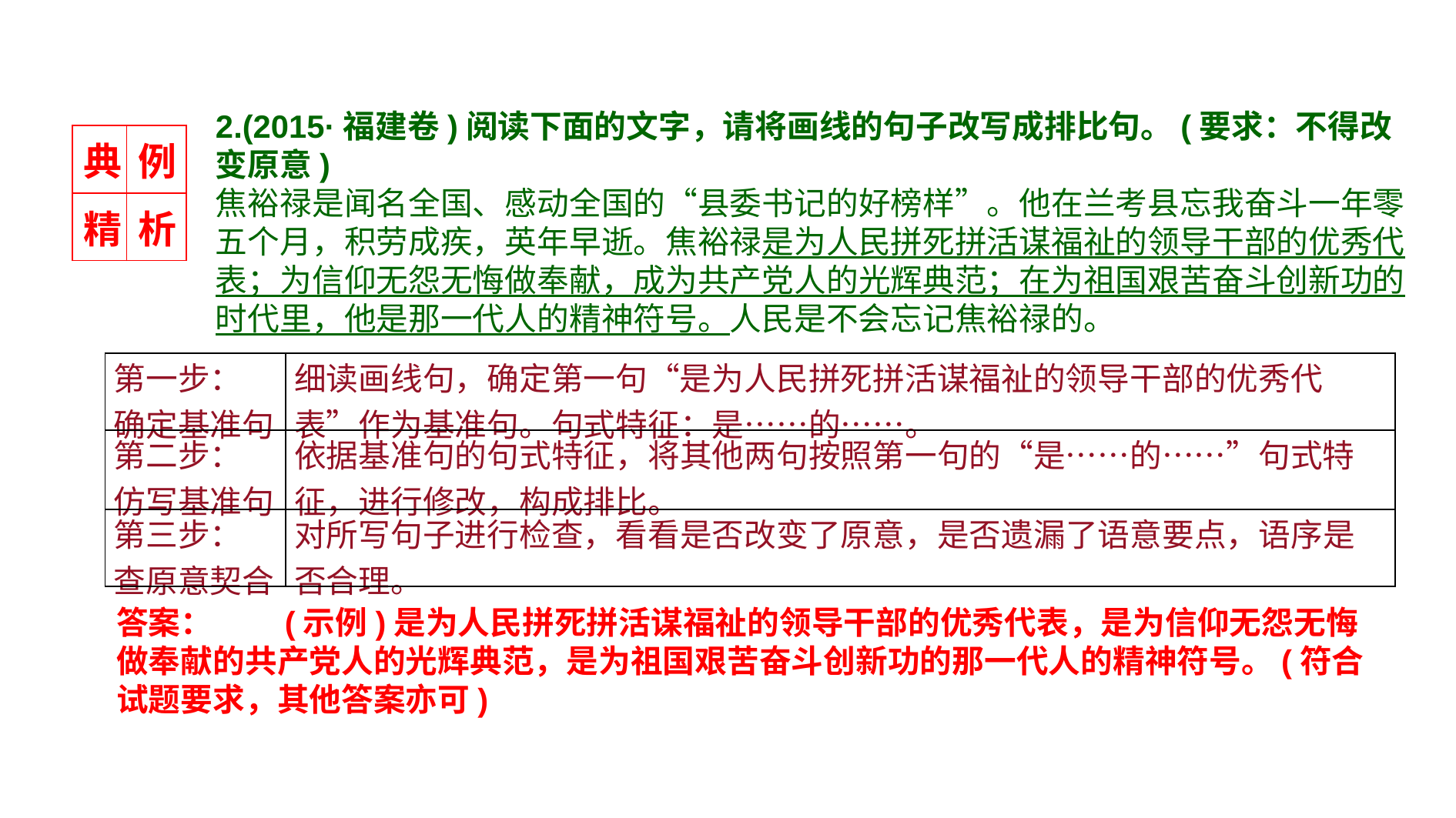

2.(2015·福建卷)阅读下面的文字，请将画线的句子改写成排比句。(要求：不得改变原意)
焦裕禄是闻名全国、感动全国的“县委书记的好榜样”。他在兰考县忘我奋斗一年零五个月，积劳成疾，英年早逝。焦裕禄是为人民拼死拼活谋福祉的领导干部的优秀代表；为信仰无怨无悔做奉献，成为共产党人的光辉典范；在为祖国艰苦奋斗创新功的时代里，他是那一代人的精神符号。人民是不会忘记焦裕禄的。

| 典 | 例 |
| --- | --- |
| 精 | 析 |

| 第一步： 确定基准句 | 细读画线句，确定第一句“是为人民拼死拼活谋福祉的领导干部的优秀代表”作为基准句。句式特征：是……的……。 |
| --- | --- |
| 第二步： 仿写基准句 | 依据基准句的句式特征，将其他两句按照第一句的“是……的……”句式特征，进行修改，构成排比。 |
| 第三步： 查原意契合 | 对所写句子进行检查，看看是否改变了原意，是否遗漏了语意要点，语序是否合理。 |
答案：　　(示例)是为人民拼死拼活谋福祉的领导干部的优秀代表，是为信仰无怨无悔做奉献的共产党人的光辉典范，是为祖国艰苦奋斗创新功的那一代人的精神符号。(符合试题要求，其他答案亦可)